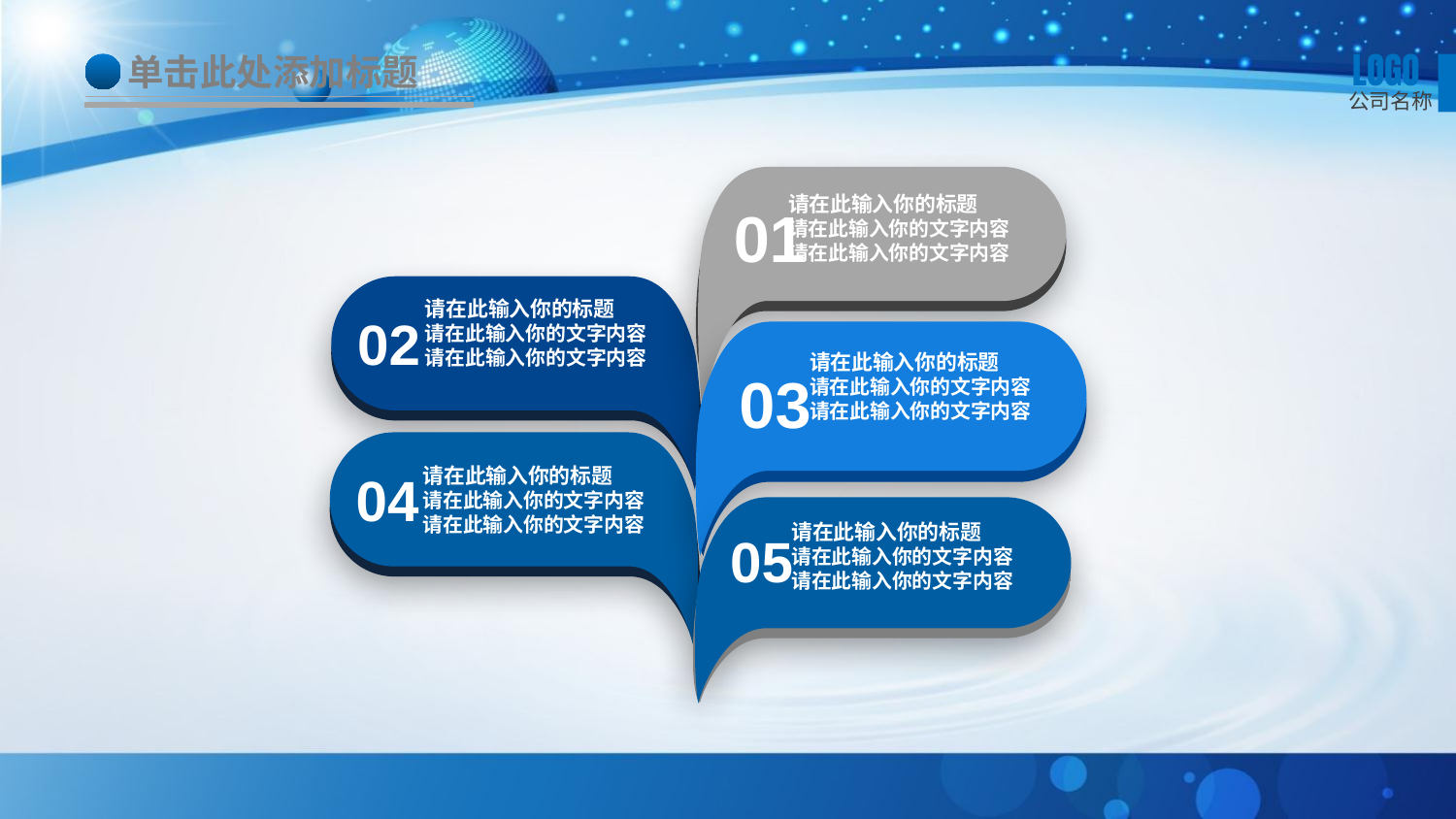

单击此处添加标题
LOGO

公司名称

01

请在此输入你的标题
请在此输入你的文字内容
请在此输入你的文字内容

02

请在此输入你的标题
请在此输入你的文字内容
请在此输入你的文字内容

03
请在此输入你的标题
请在此输入你的文字内容
请在此输入你的文字内容

04

请在此输入你的标题
请在此输入你的文字内容
请在此输入你的文字内容

05

请在此输入你的标题
请在此输入你的文字内容
请在此输入你的文字内容